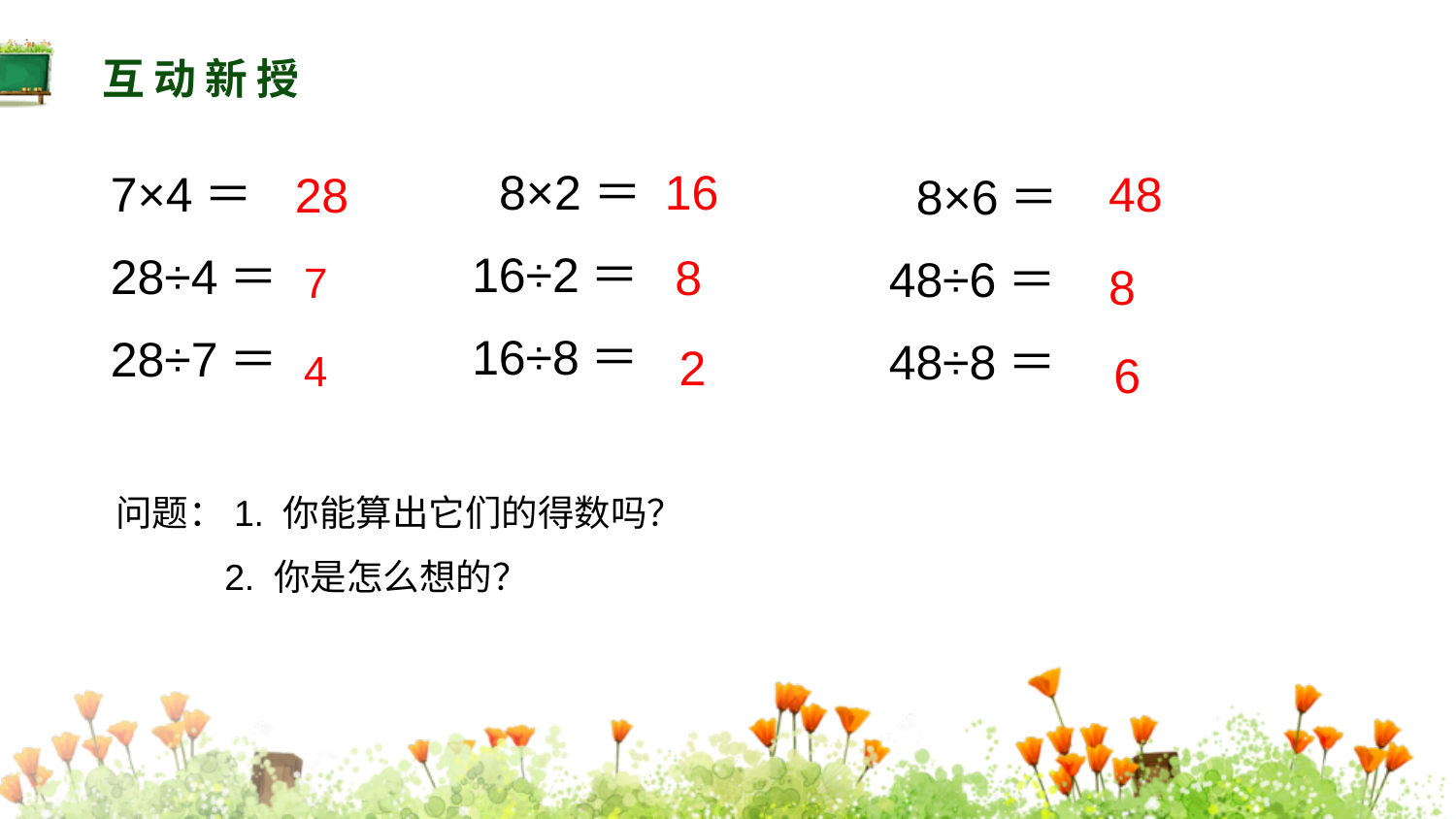

互动新授
  8×2＝
16÷2＝
16÷8＝
16
48
7×4＝
28÷4＝
28÷7＝
28
  8×6＝
48÷6＝
48÷8＝
8
7
8
2
6
4
问题：1. 你能算出它们的得数吗？
2. 你是怎么想的？